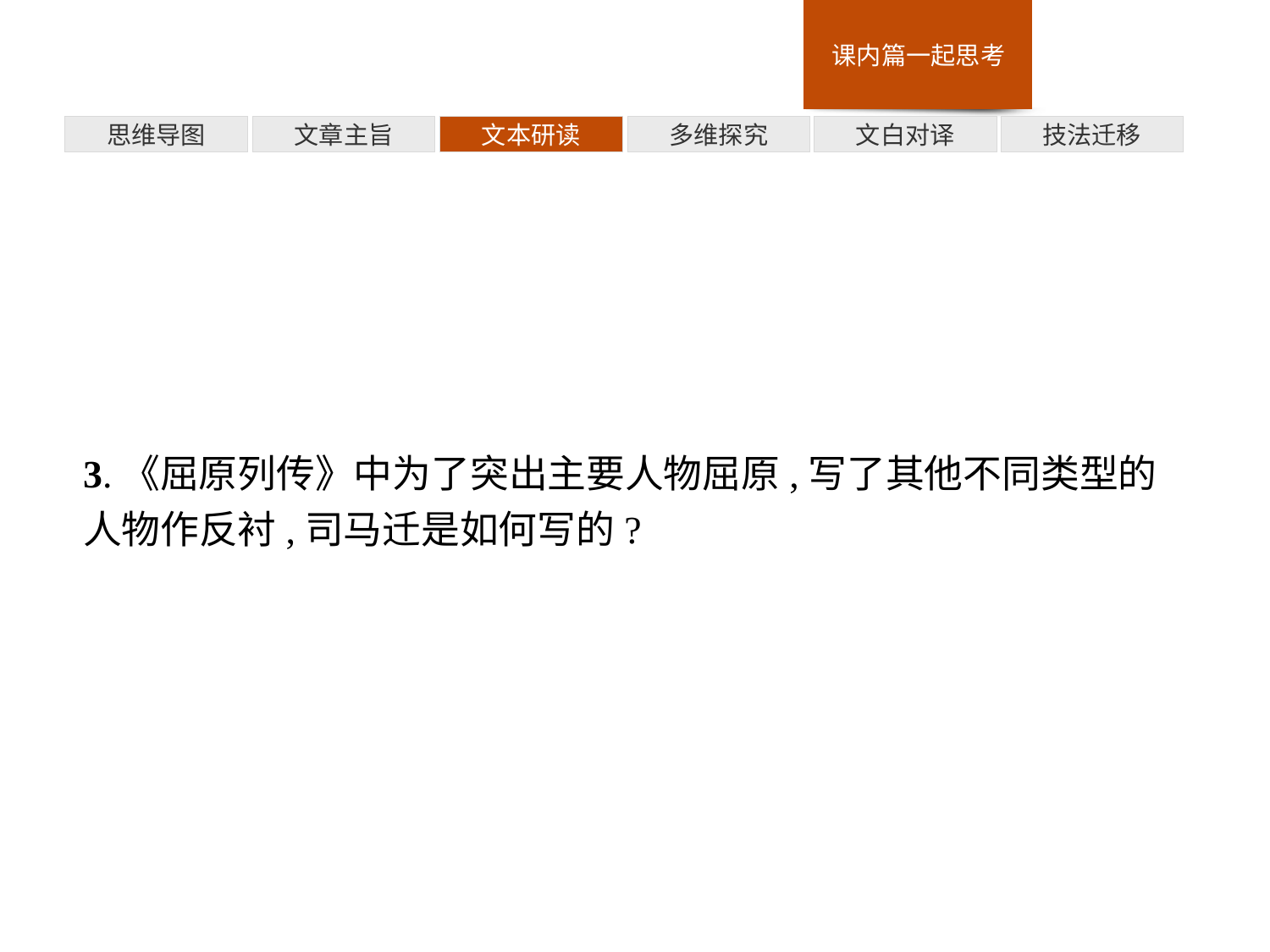

多维探究
思维导图
文章主旨
文本研读
文白对译
技法迁移
3.《屈原列传》中为了突出主要人物屈原,写了其他不同类型的人物作反衬,司马迁是如何写的?